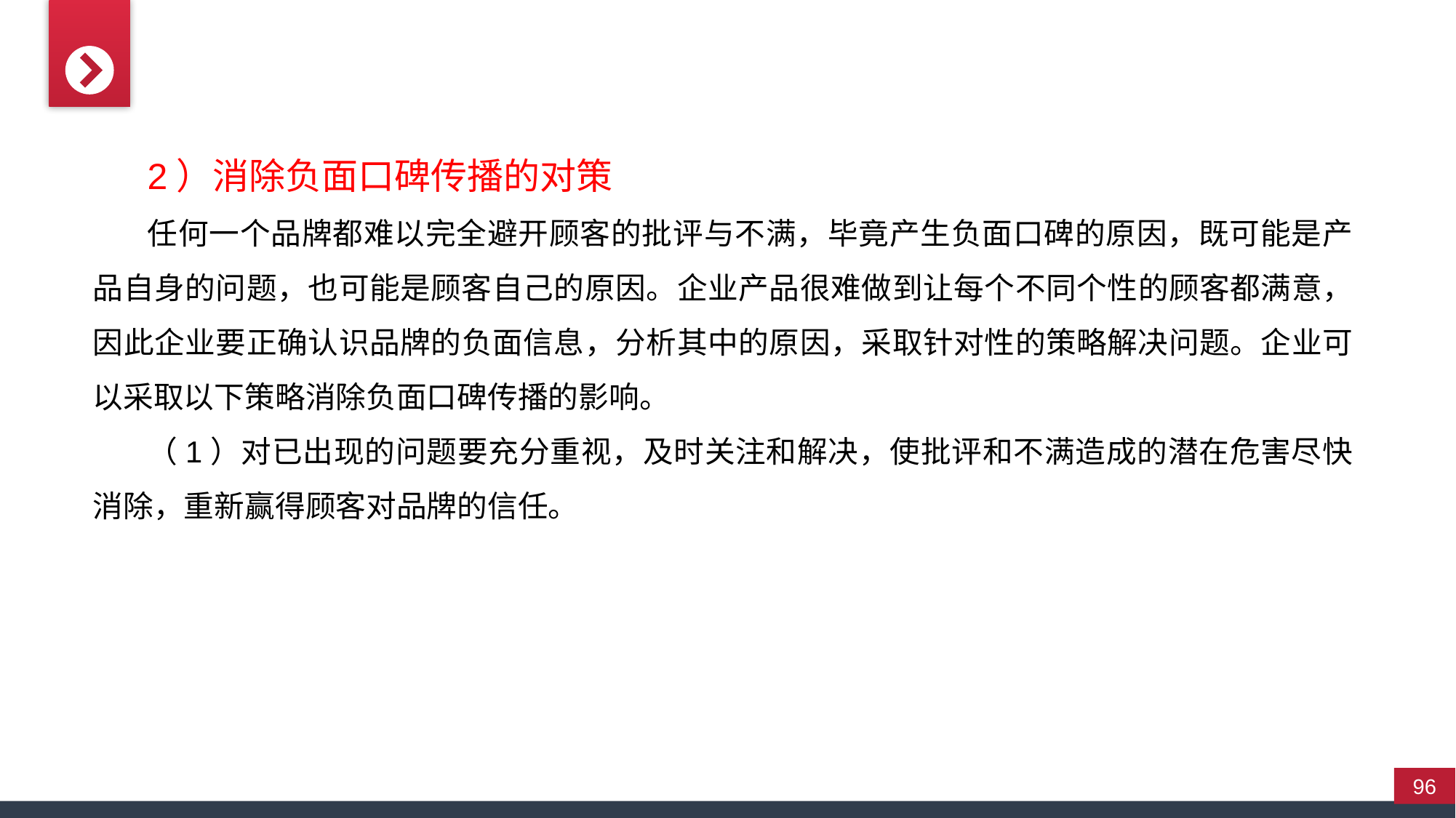

2）消除负面口碑传播的对策
任何一个品牌都难以完全避开顾客的批评与不满，毕竟产生负面口碑的原因，既可能是产品自身的问题，也可能是顾客自己的原因。企业产品很难做到让每个不同个性的顾客都满意，因此企业要正确认识品牌的负面信息，分析其中的原因，采取针对性的策略解决问题。企业可以采取以下策略消除负面口碑传播的影响。
（1）对已出现的问题要充分重视，及时关注和解决，使批评和不满造成的潜在危害尽快消除，重新赢得顾客对品牌的信任。